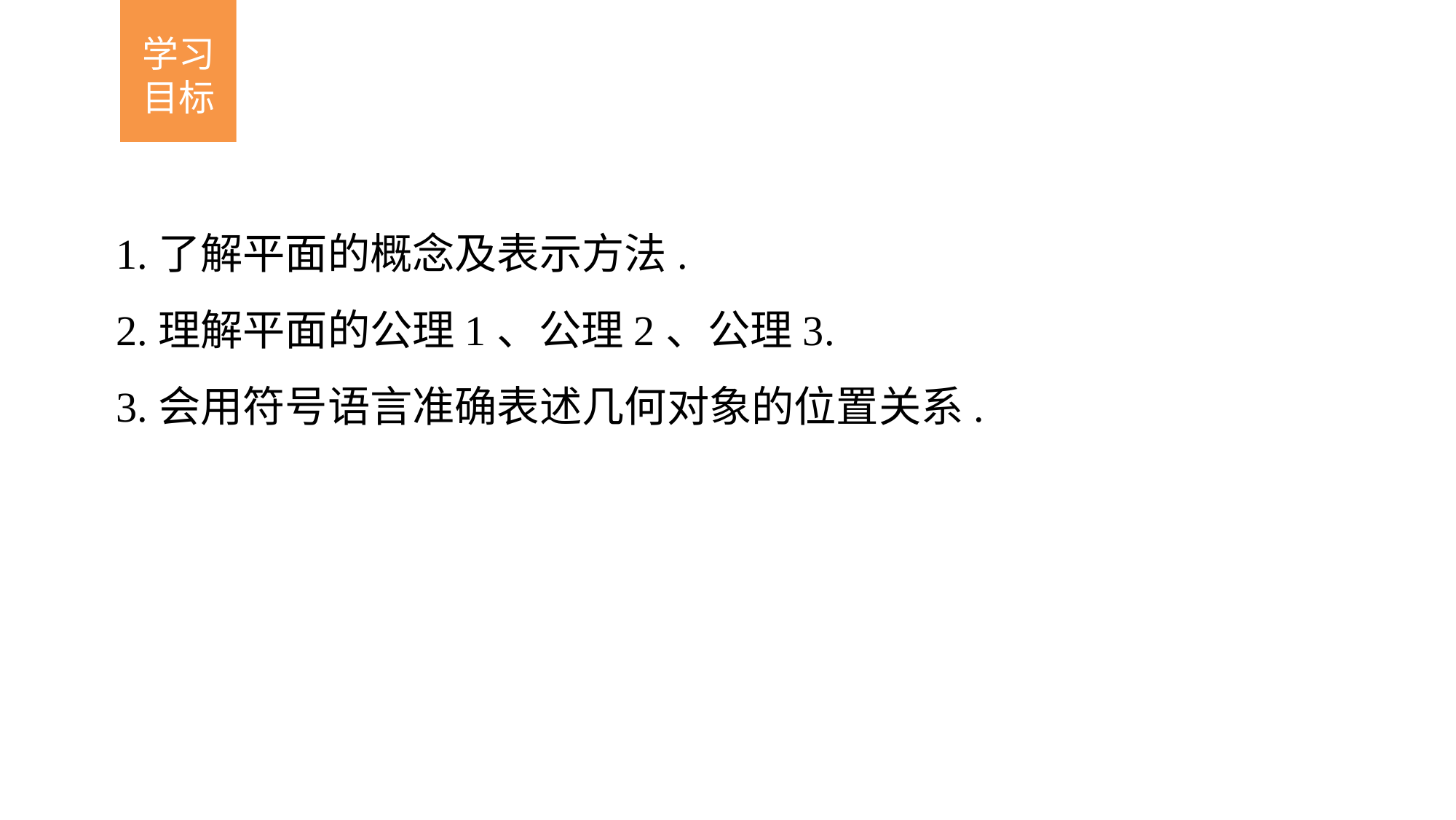

学习目标
1.了解平面的概念及表示方法.
2.理解平面的公理1、公理2、公理3.
3.会用符号语言准确表述几何对象的位置关系.